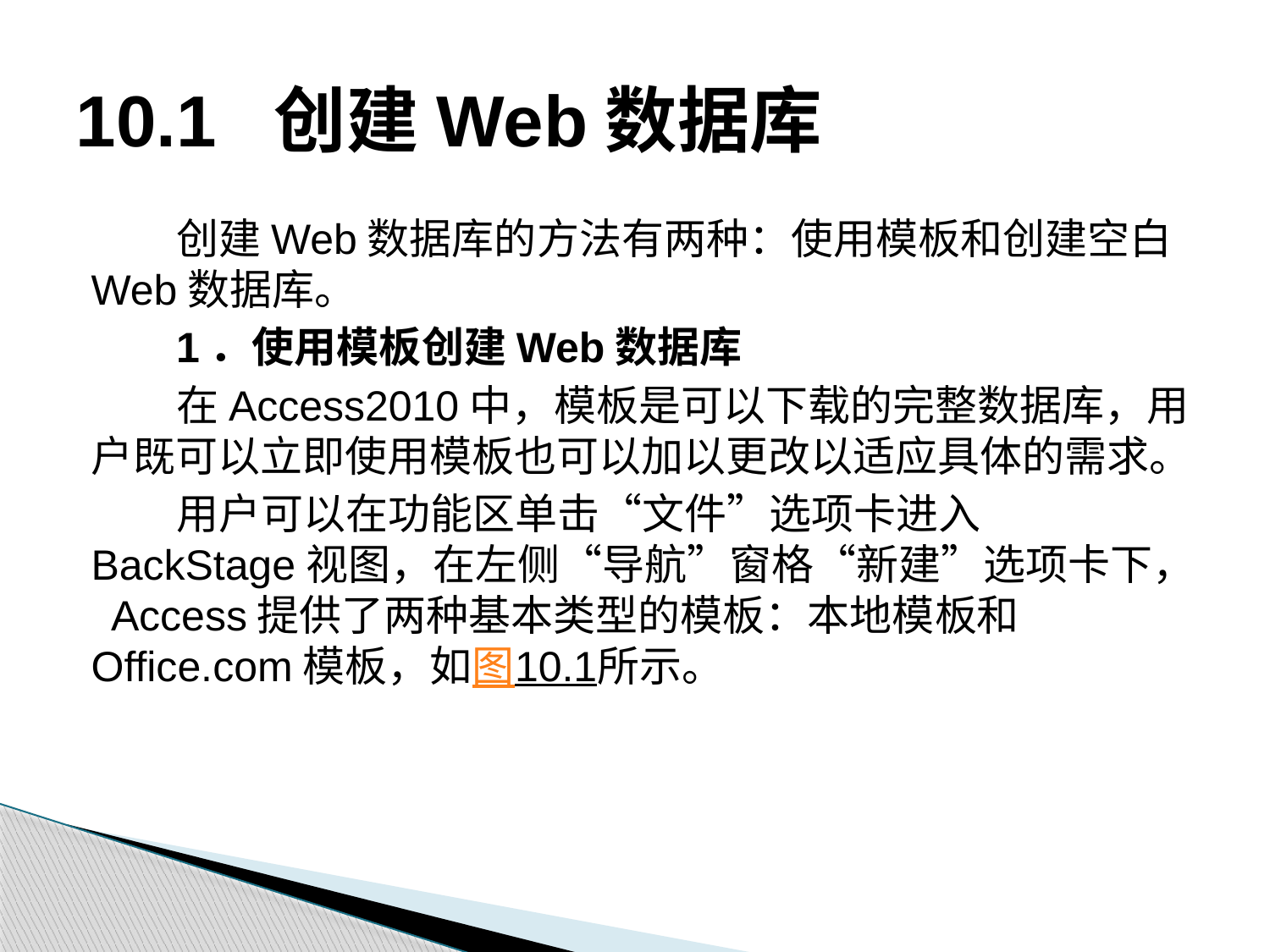

# 10.1  创建Web数据库
创建Web数据库的方法有两种：使用模板和创建空白Web数据库。
1．使用模板创建Web数据库
在Access2010中，模板是可以下载的完整数据库，用户既可以立即使用模板也可以加以更改以适应具体的需求。
用户可以在功能区单击“文件”选项卡进入BackStage视图，在左侧“导航”窗格“新建”选项卡下， Access提供了两种基本类型的模板：本地模板和Office.com模板，如图10.1所示。